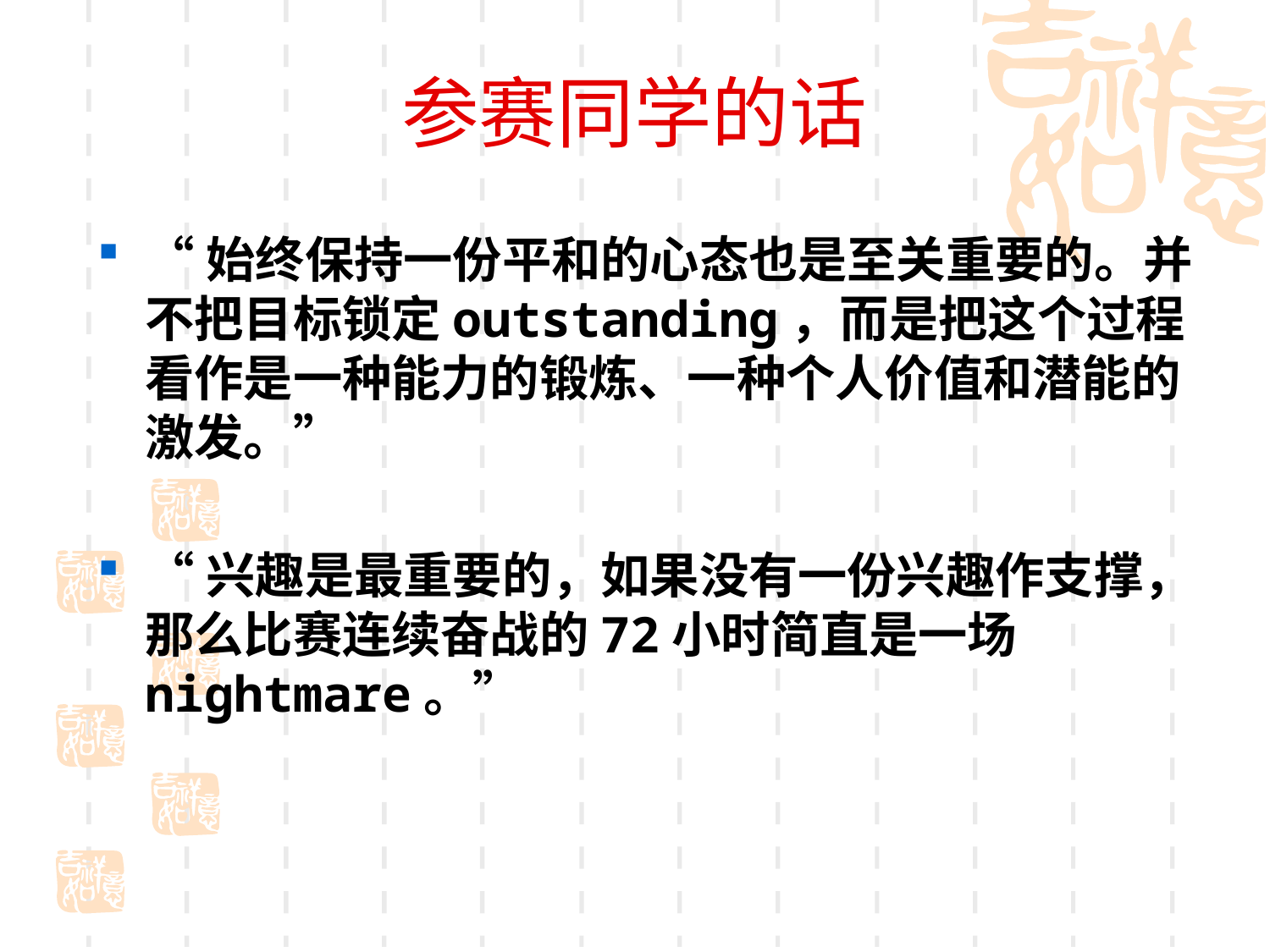

# 参赛同学的话
“始终保持一份平和的心态也是至关重要的。并不把目标锁定outstanding，而是把这个过程看作是一种能力的锻炼、一种个人价值和潜能的激发。”

“兴趣是最重要的，如果没有一份兴趣作支撑，那么比赛连续奋战的72小时简直是一场nightmare。”